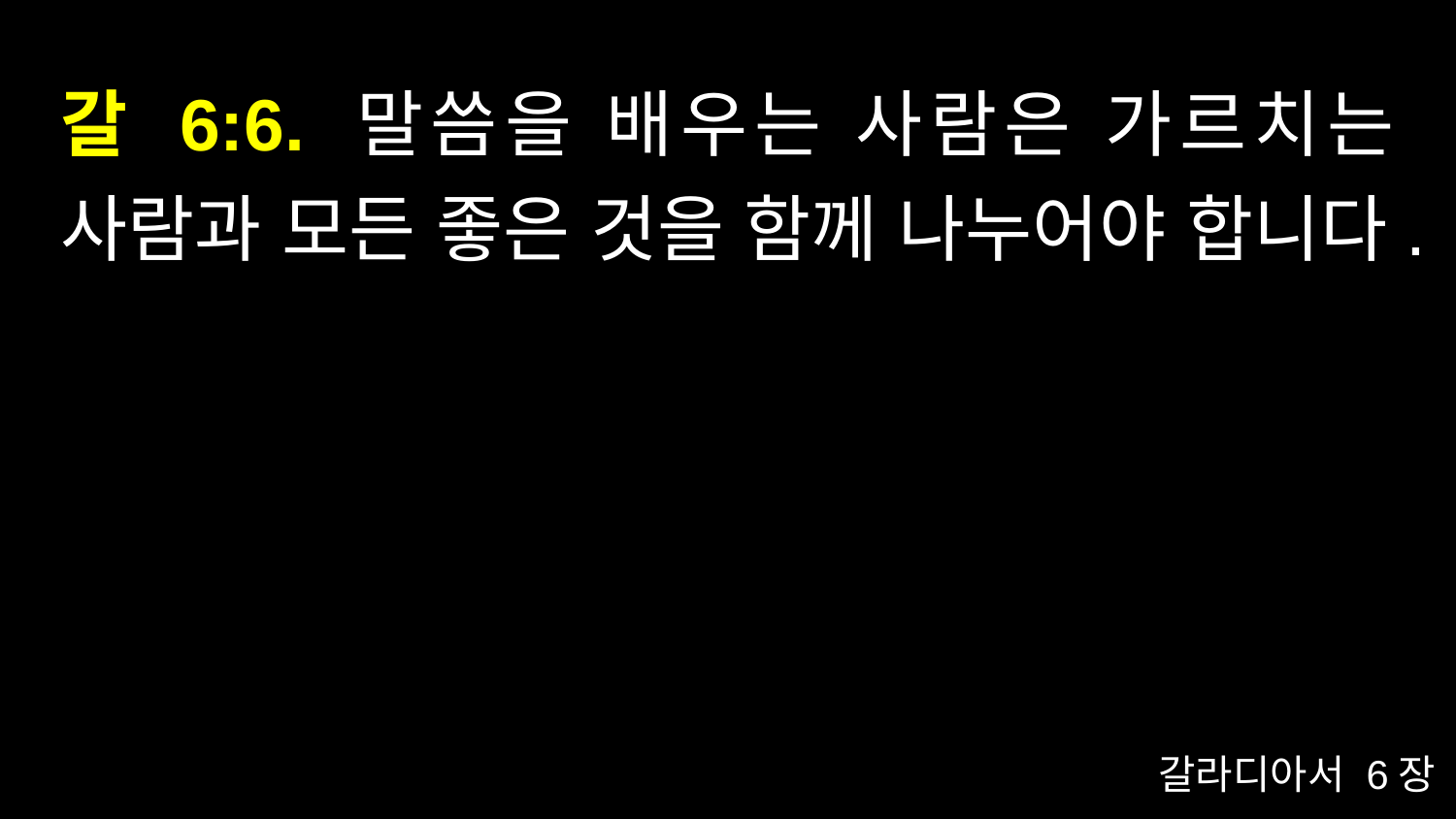

# 갈 6:6. 말씀을 배우는 사람은 가르치는 사람과 모든 좋은 것을 함께 나누어야 합니다.
갈라디아서 6장